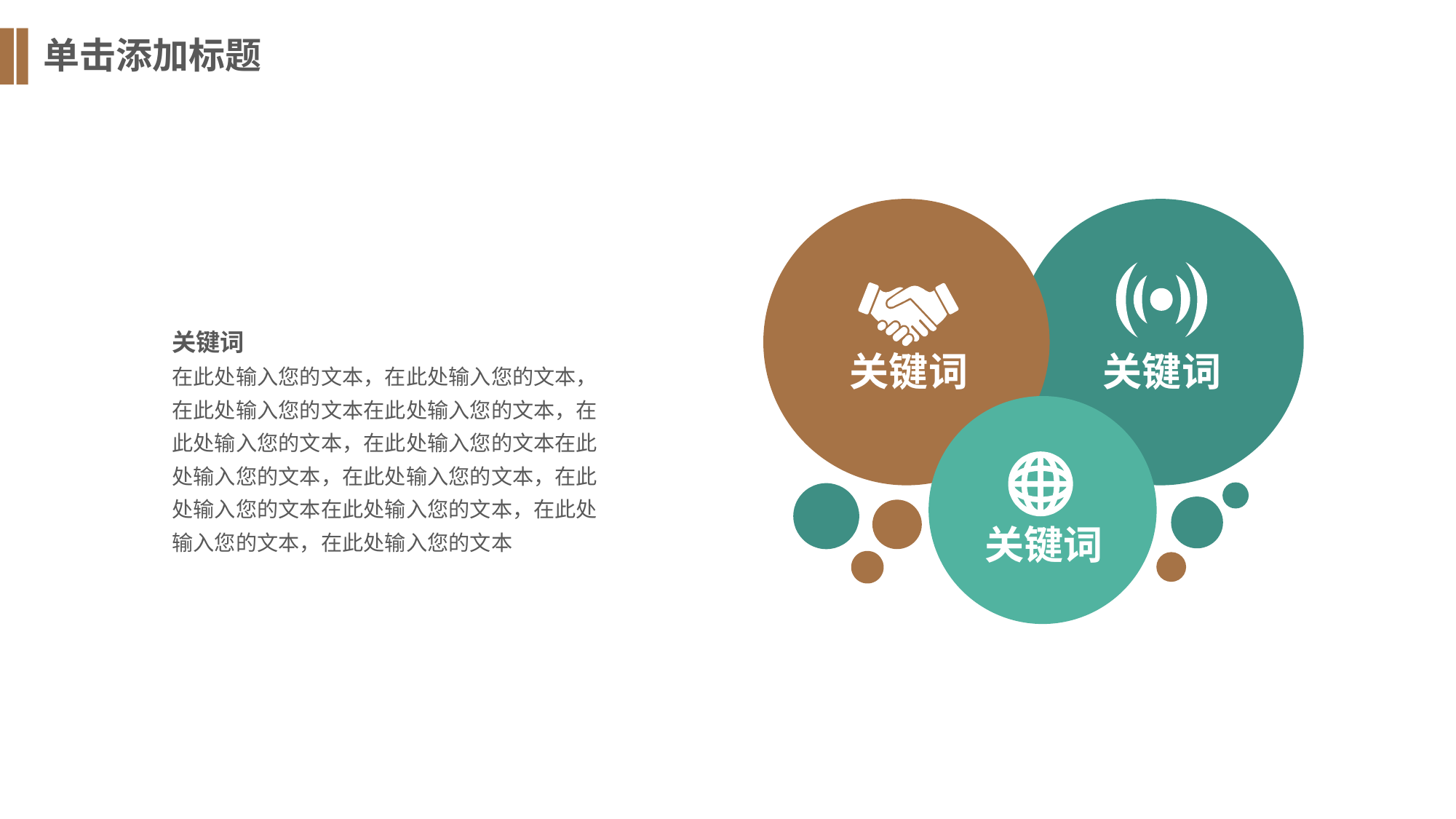

单击添加标题

关键词
关键词

关键词

关键词
在此处输入您的文本，在此处输入您的文本，在此处输入您的文本在此处输入您的文本，在此处输入您的文本，在此处输入您的文本在此处输入您的文本，在此处输入您的文本，在此处输入您的文本在此处输入您的文本，在此处输入您的文本，在此处输入您的文本